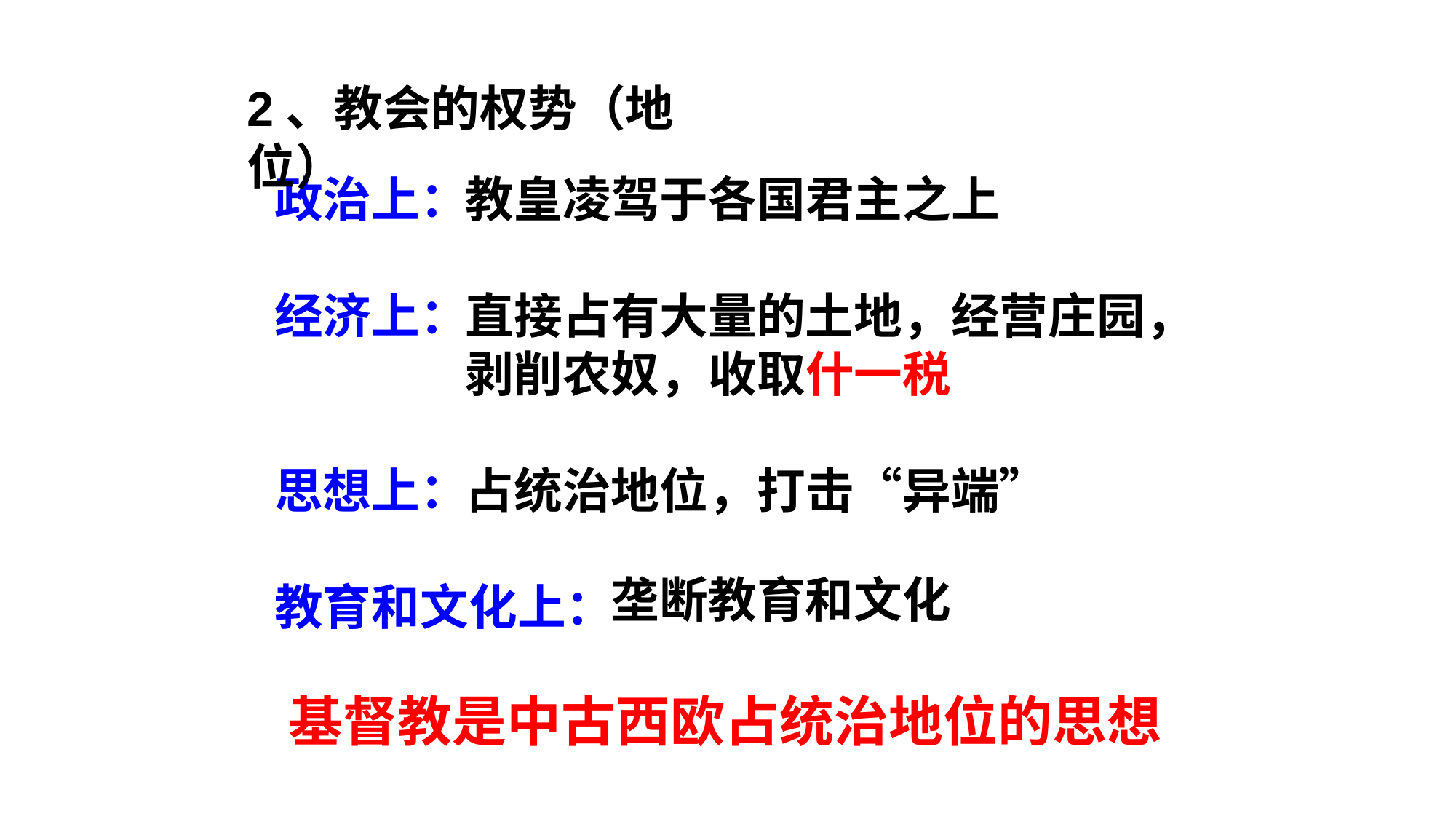

2、教会的权势（地位）
教皇凌驾于各国君主之上

直接占有大量的土地，经营庄园，剥削农奴，收取什一税

占统治地位，打击“异端”
政治上：

经济上：

思想上：

教育和文化上：
垄断教育和文化
基督教是中古西欧占统治地位的思想